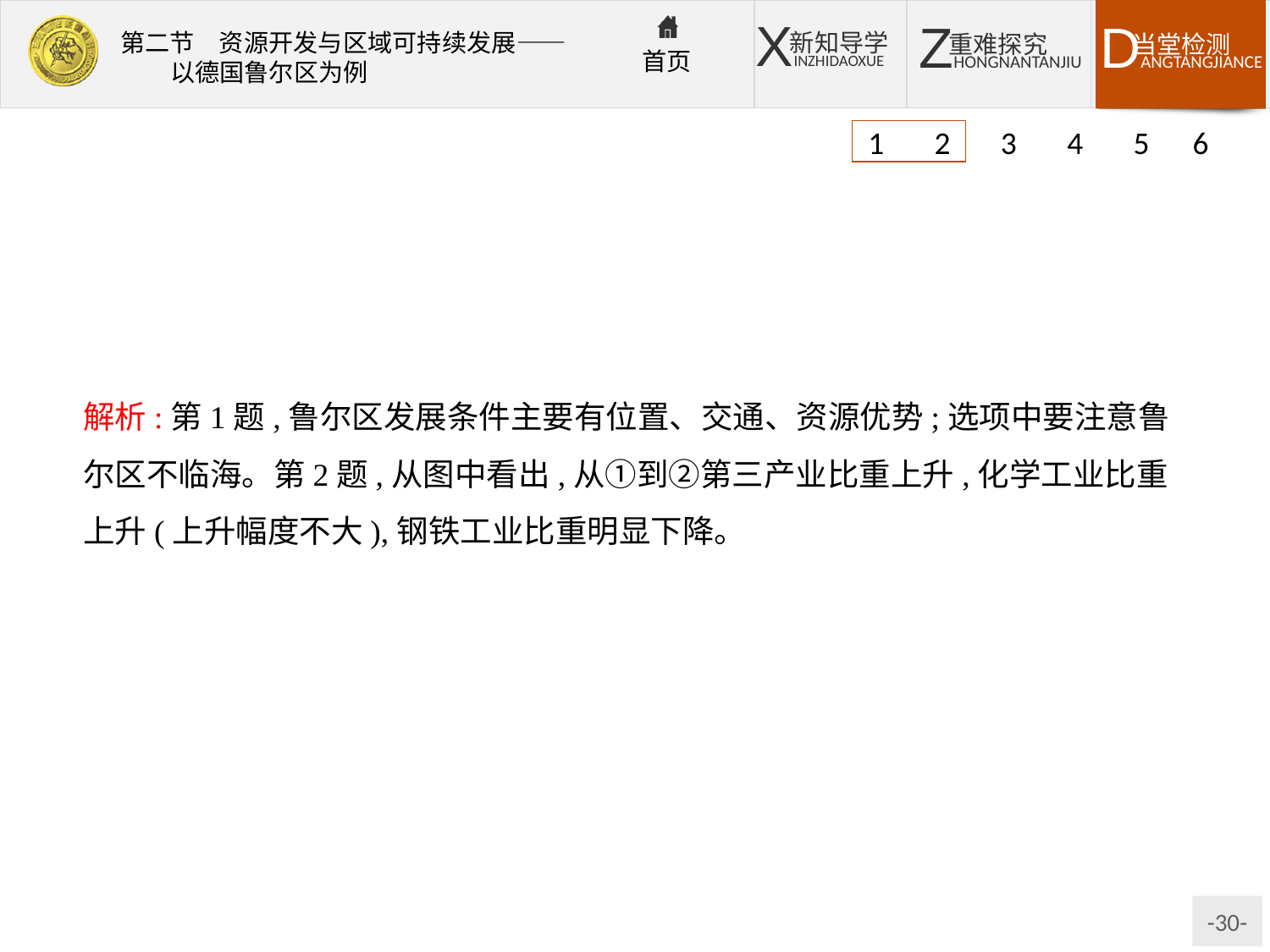

1       2       3       4       5      6

解析:第1题,鲁尔区发展条件主要有位置、交通、资源优势;选项中要注意鲁尔区不临海。第2题,从图中看出,从①到②第三产业比重上升,化学工业比重上升(上升幅度不大),钢铁工业比重明显下降。
答案:1.B　2.B